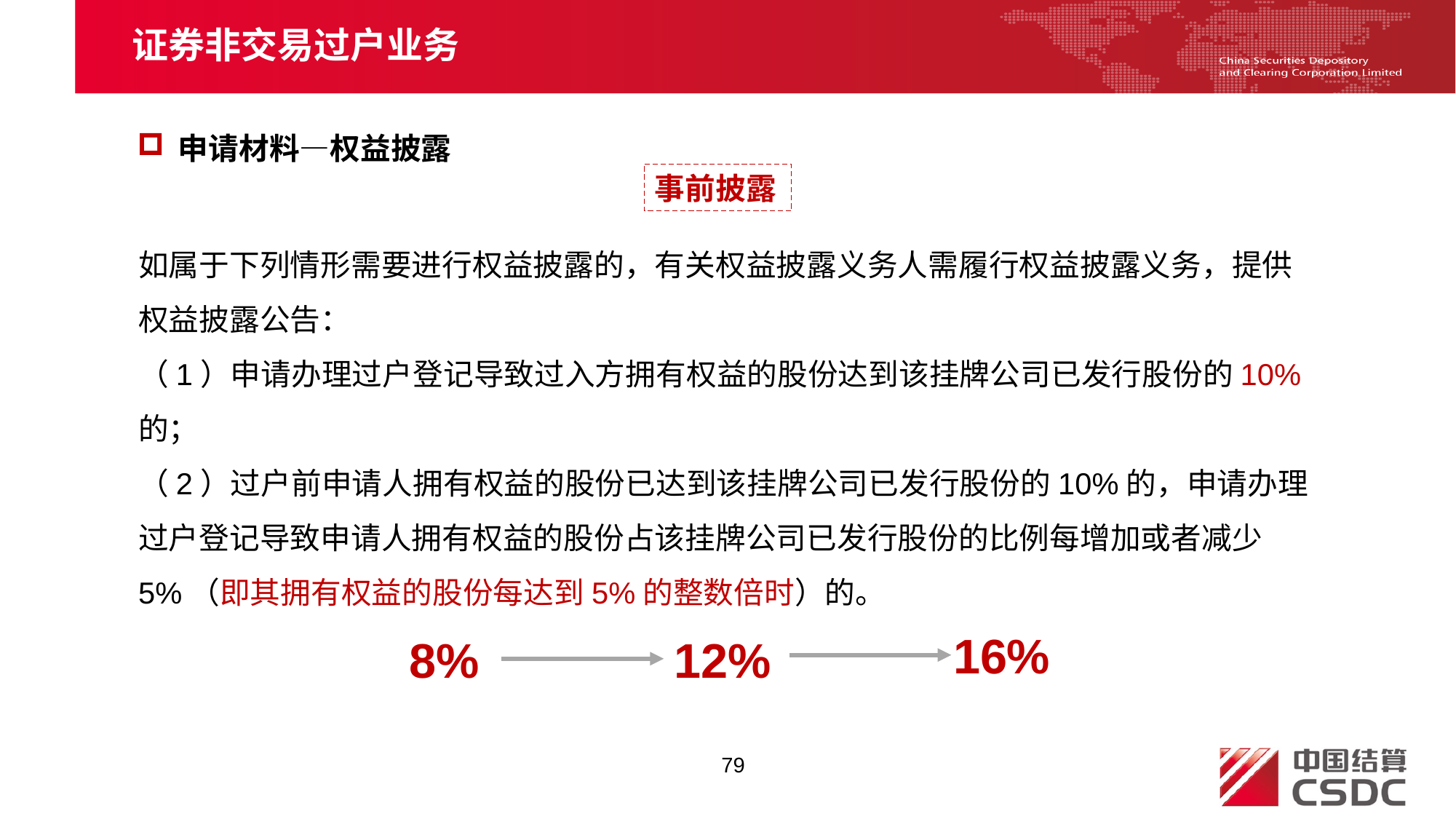

证券非交易过户业务
申请材料—权益披露

事前披露
如属于下列情形需要进行权益披露的，有关权益披露义务人需履行权益披露义务，提供权益披露公告：
（1）申请办理过户登记导致过入方拥有权益的股份达到该挂牌公司已发行股份的10%的；
（2）过户前申请人拥有权益的股份已达到该挂牌公司已发行股份的10%的，申请办理过户登记导致申请人拥有权益的股份占该挂牌公司已发行股份的比例每增加或者减少5%（即其拥有权益的股份每达到5%的整数倍时）的。
16%
12%
8%
79